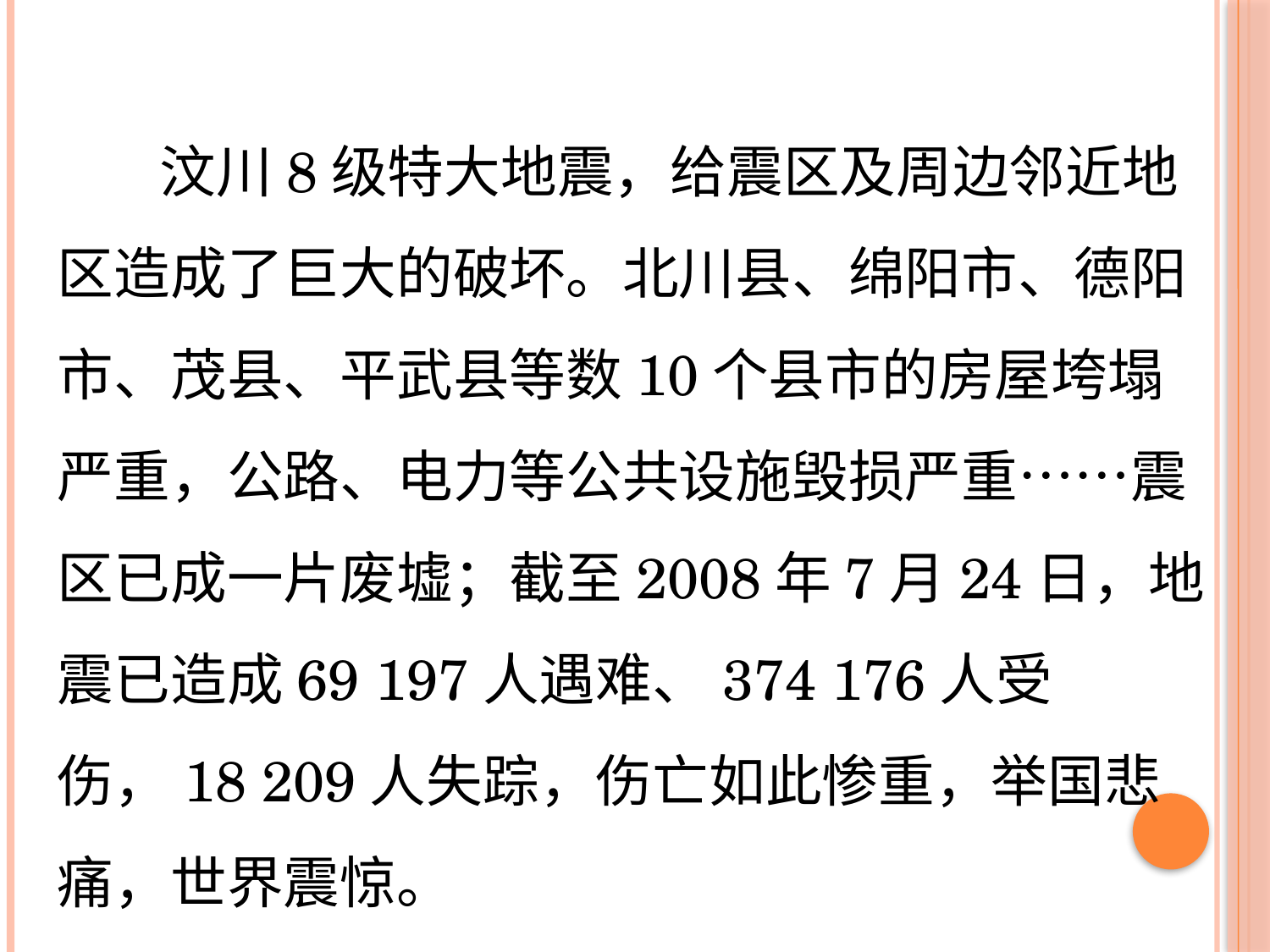

汶川8级特大地震，给震区及周边邻近地区造成了巨大的破坏。北川县、绵阳市、德阳市、茂县、平武县等数10个县市的房屋垮塌严重，公路、电力等公共设施毁损严重……震区已成一片废墟；截至2008年7月24日，地震已造成69 197人遇难、374 176人受伤，18 209人失踪，伤亡如此惨重，举国悲痛，世界震惊。